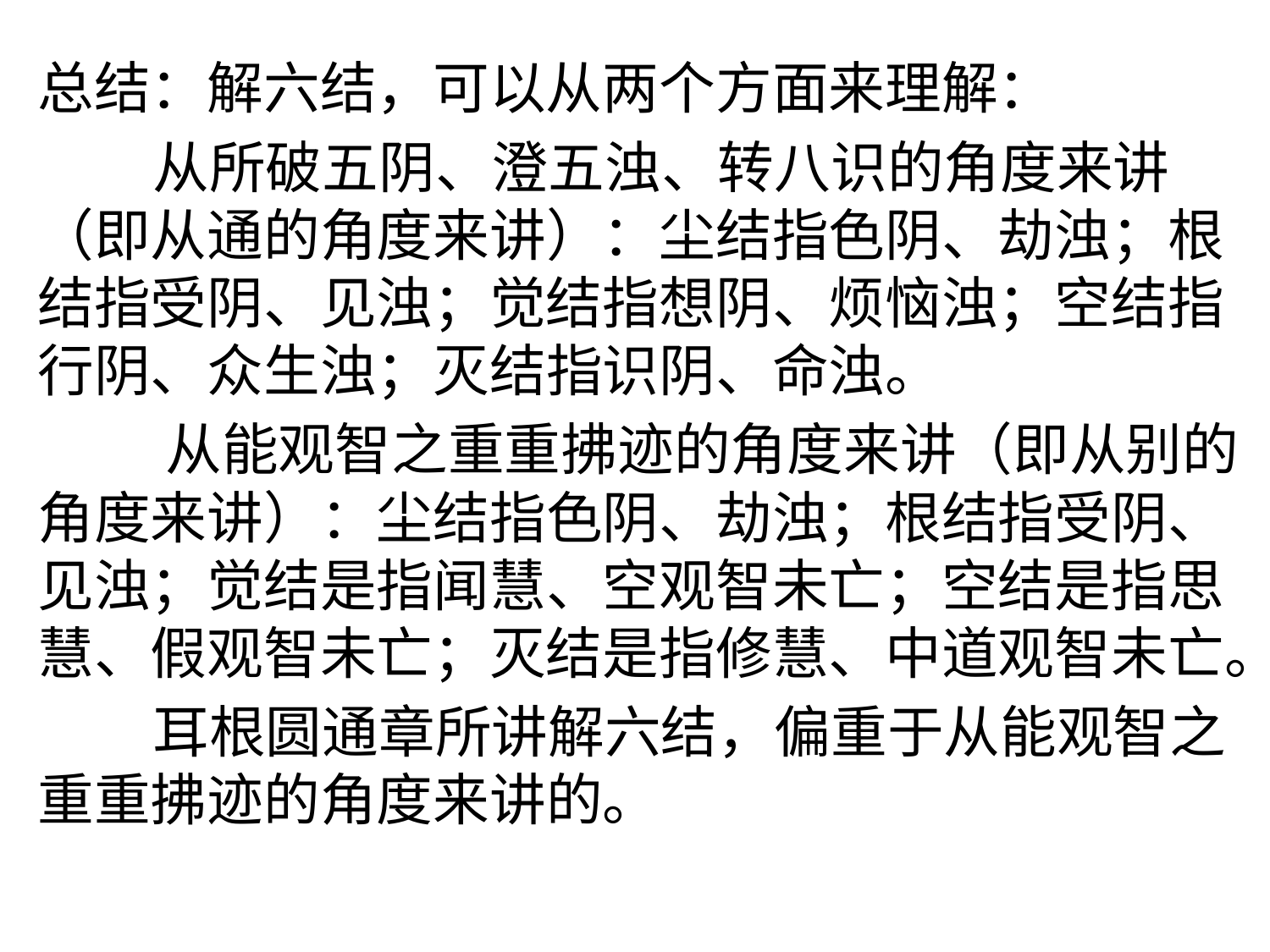

总结：解六结，可以从两个方面来理解：
        从所破五阴、澄五浊、转八识的角度来讲（即从通的角度来讲）：尘结指色阴、劫浊；根结指受阴、见浊；觉结指想阴、烦恼浊；空结指行阴、众生浊；灭结指识阴、命浊。
         从能观智之重重拂迹的角度来讲（即从别的角度来讲）：尘结指色阴、劫浊；根结指受阴、见浊；觉结是指闻慧、空观智未亡；空结是指思慧、假观智未亡；灭结是指修慧、中道观智未亡。
        耳根圆通章所讲解六结，偏重于从能观智之重重拂迹的角度来讲的。